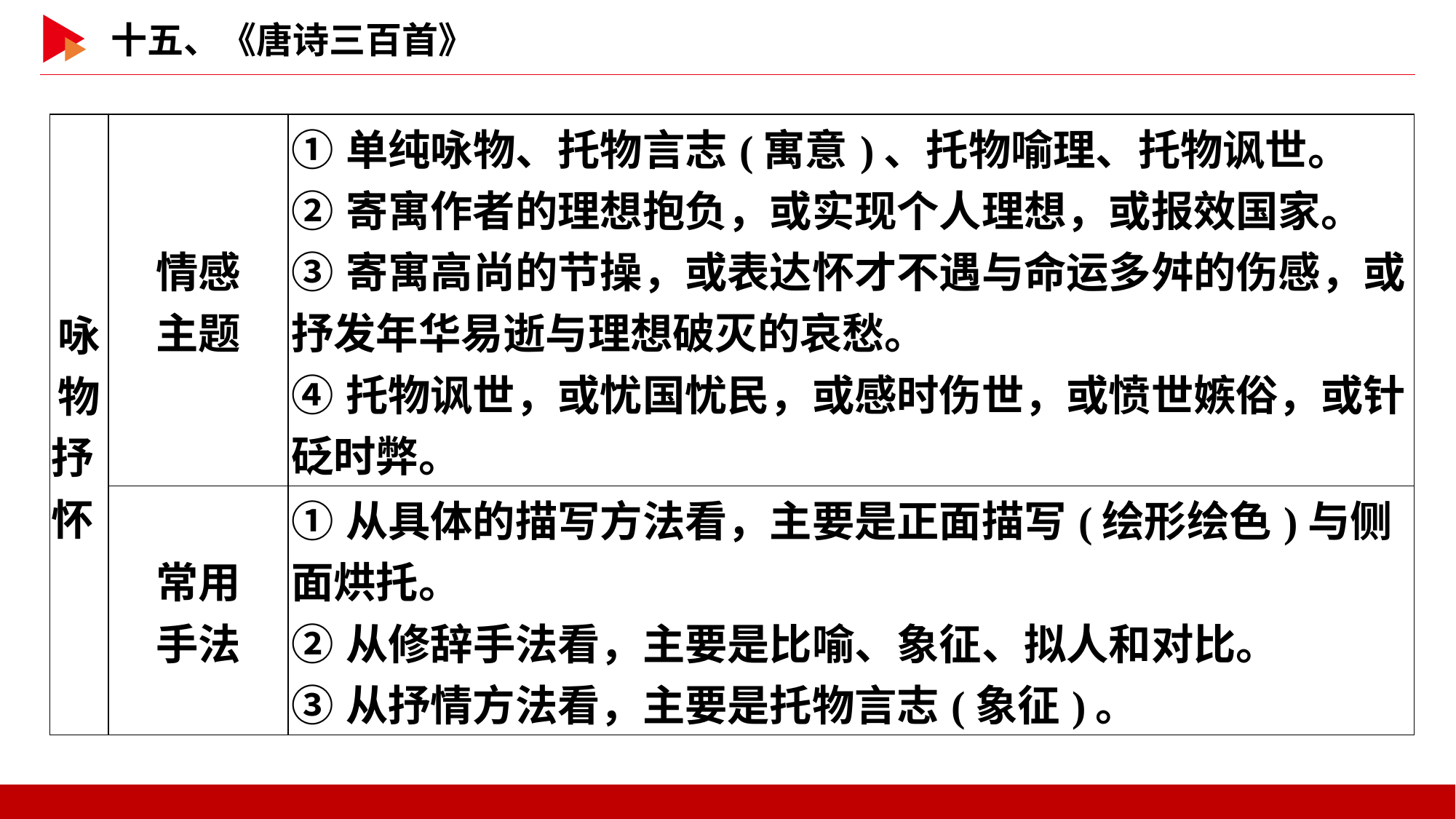

| 咏物 抒怀 | 情感 主题 | ①单纯咏物、托物言志(寓意)、托物喻理、托物讽世。 ②寄寓作者的理想抱负，或实现个人理想，或报效国家。 ③寄寓高尚的节操，或表达怀才不遇与命运多舛的伤感，或抒发年华易逝与理想破灭的哀愁。 ④托物讽世，或忧国忧民，或感时伤世，或愤世嫉俗，或针砭时弊。 |
| --- | --- | --- |
|  | 常用 手法 | ①从具体的描写方法看，主要是正面描写(绘形绘色)与侧面烘托。 ②从修辞手法看，主要是比喻、象征、拟人和对比。 ③从抒情方法看，主要是托物言志(象征)。 |